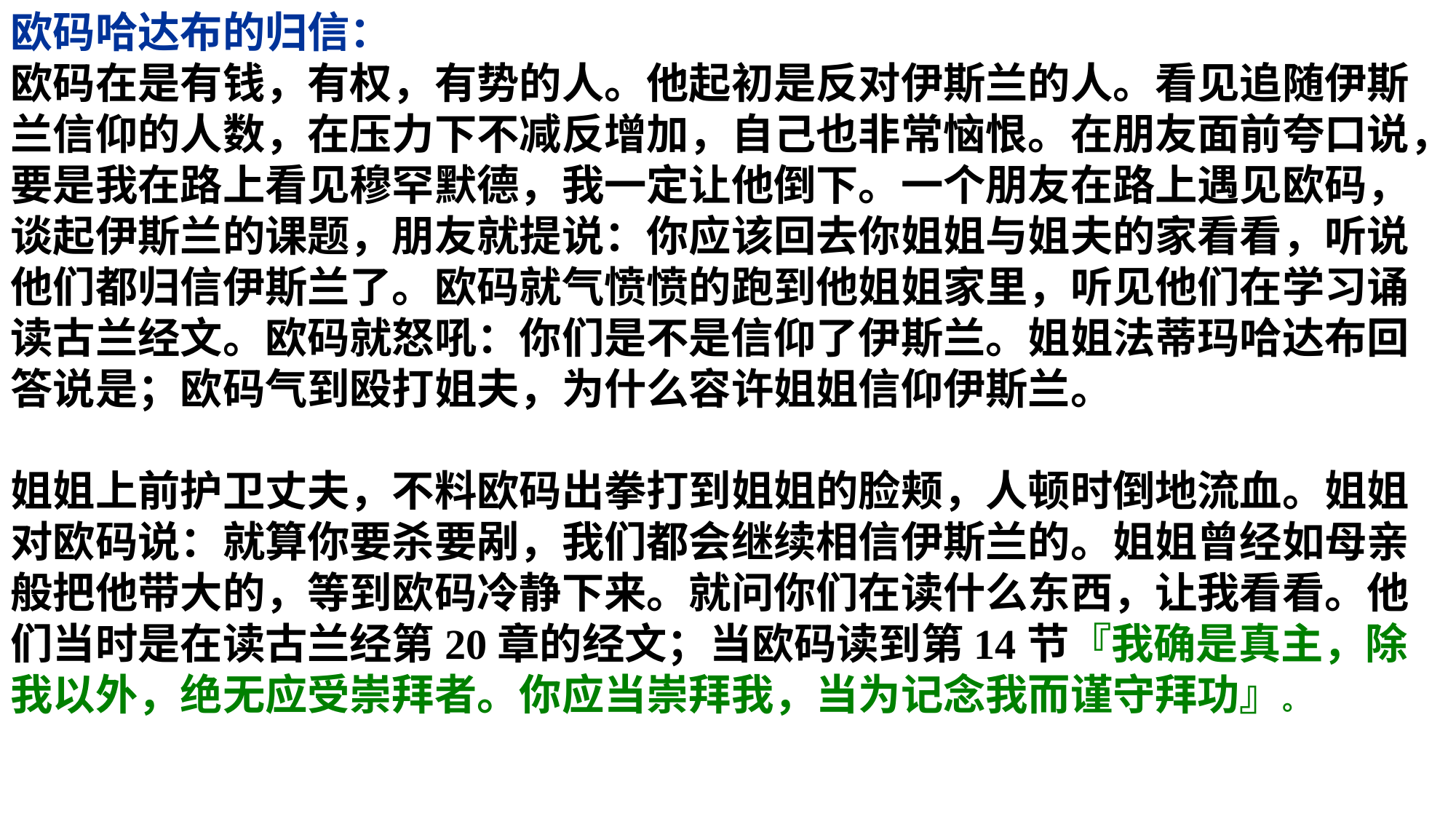

欧码哈达布的归信：
欧码在是有钱，有权，有势的人。他起初是反对伊斯兰的人。看见追随伊斯兰信仰的人数，在压力下不减反增加，自己也非常恼恨。在朋友面前夸口说，要是我在路上看见穆罕默德，我一定让他倒下。一个朋友在路上遇见欧码，谈起伊斯兰的课题，朋友就提说：你应该回去你姐姐与姐夫的家看看，听说他们都归信伊斯兰了。欧码就气愤愤的跑到他姐姐家里，听见他们在学习诵读古兰经文。欧码就怒吼：你们是不是信仰了伊斯兰。姐姐法蒂玛哈达布回答说是；欧码气到殴打姐夫，为什么容许姐姐信仰伊斯兰。

姐姐上前护卫丈夫，不料欧码出拳打到姐姐的脸颊，人顿时倒地流血。姐姐对欧码说：就算你要杀要剐，我们都会继续相信伊斯兰的。姐姐曾经如母亲般把他带大的，等到欧码冷静下来。就问你们在读什么东西，让我看看。他们当时是在读古兰经第20章的经文；当欧码读到第14节『我确是真主，除我以外，绝无应受崇拜者。你应当崇拜我，当为记念我而谨守拜功』。